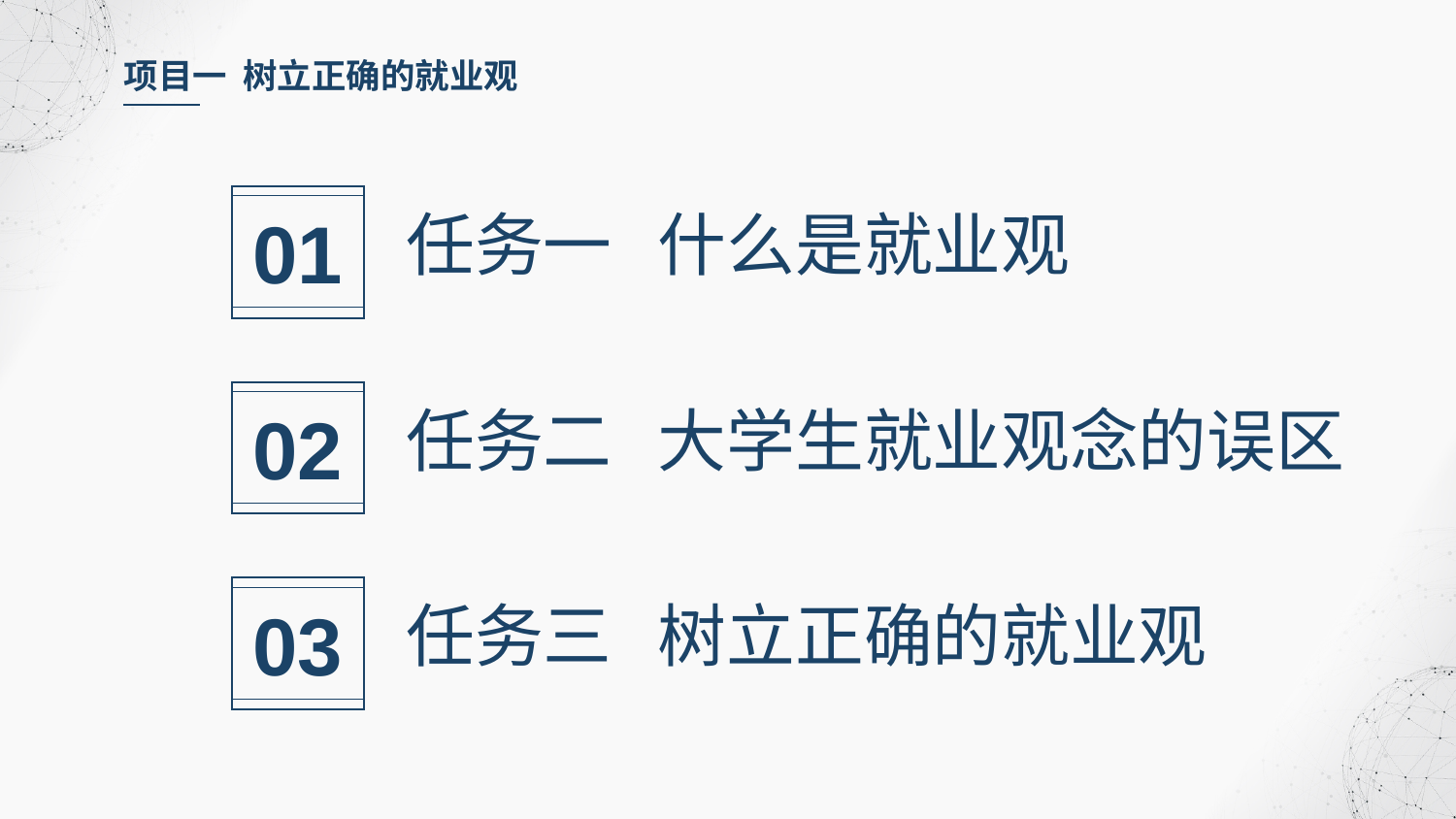

项目一  树立正确的就业观

01
任务一   什么是就业观

02
任务二   大学生就业观念的误区

03
任务三   树立正确的就业观